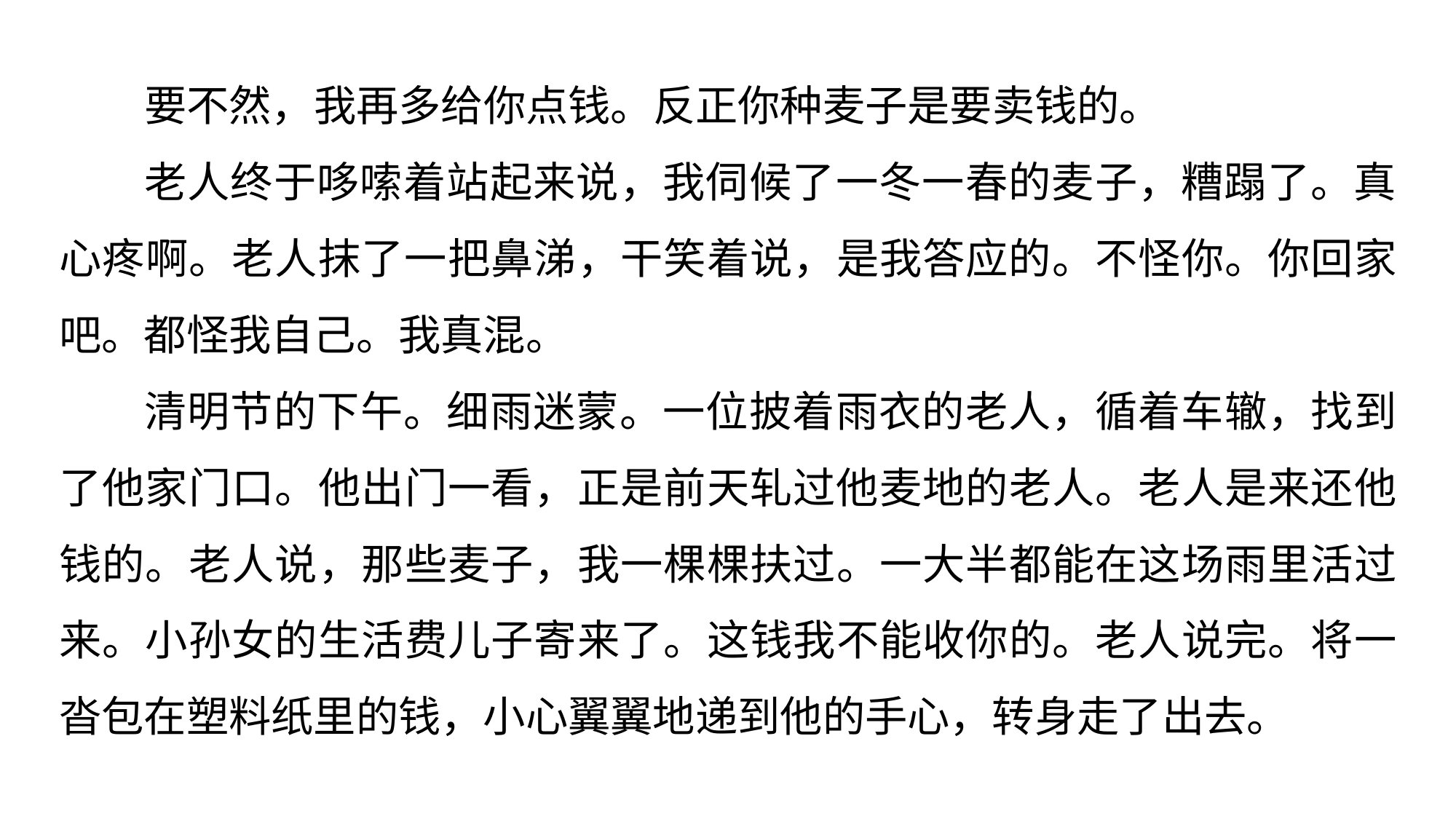

要不然，我再多给你点钱。反正你种麦子是要卖钱的。
老人终于哆嗦着站起来说，我伺候了一冬一春的麦子，糟蹋了。真心疼啊。老人抹了一把鼻涕，干笑着说，是我答应的。不怪你。你回家吧。都怪我自己。我真混。
清明节的下午。细雨迷蒙。一位披着雨衣的老人，循着车辙，找到了他家门口。他出门一看，正是前天轧过他麦地的老人。老人是来还他钱的。老人说，那些麦子，我一棵棵扶过。一大半都能在这场雨里活过来。小孙女的生活费儿子寄来了。这钱我不能收你的。老人说完。将一沓包在塑料纸里的钱，小心翼翼地递到他的手心，转身走了出去。